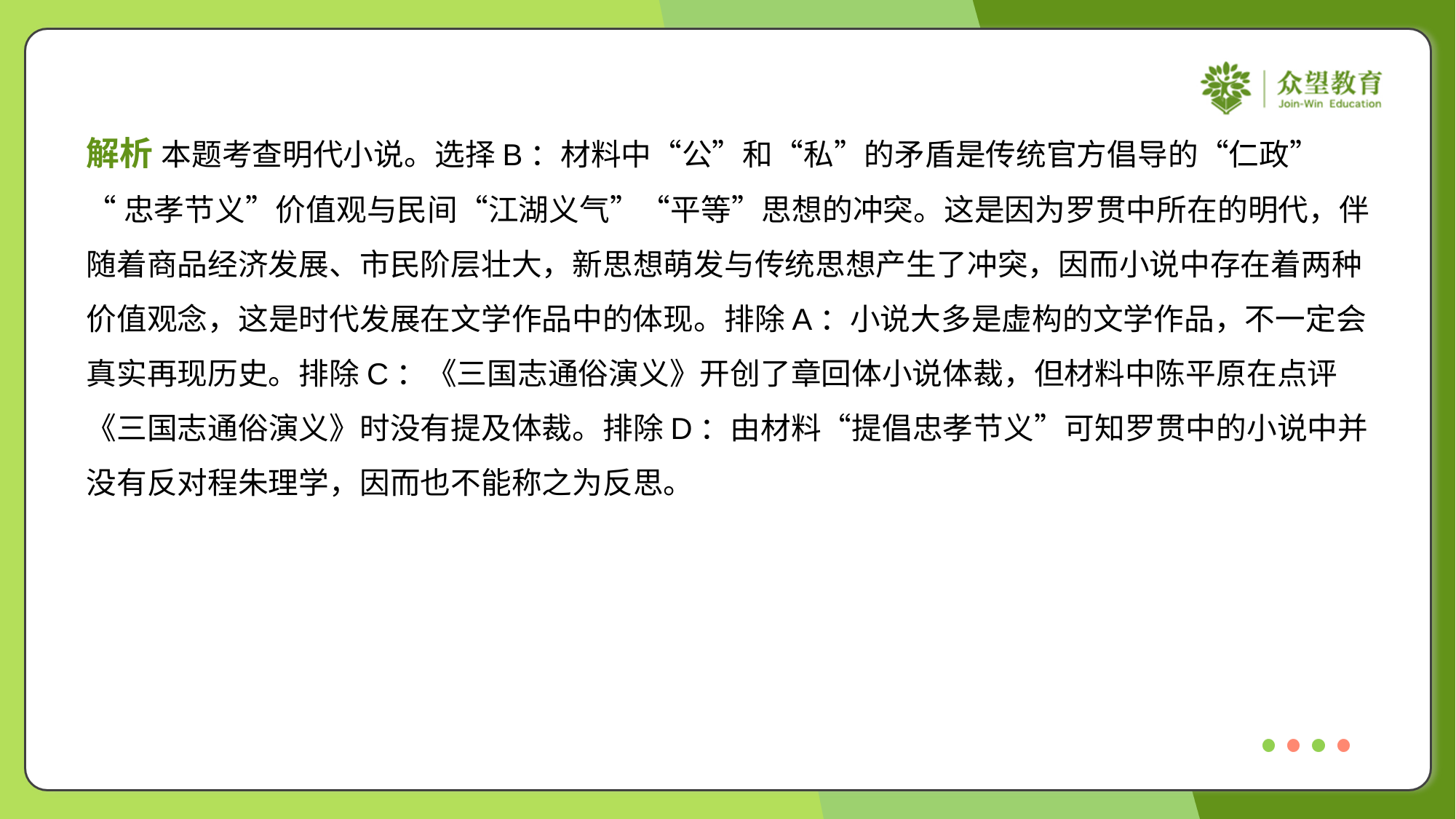

解析 本题考查明代小说。选择B：材料中“公”和“私”的矛盾是传统官方倡导的“仁政”
“忠孝节义”价值观与民间“江湖义气”“平等”思想的冲突。这是因为罗贯中所在的明代，伴
随着商品经济发展、市民阶层壮大，新思想萌发与传统思想产生了冲突，因而小说中存在着两种
价值观念，这是时代发展在文学作品中的体现。排除A：小说大多是虚构的文学作品，不一定会
真实再现历史。排除C：《三国志通俗演义》开创了章回体小说体裁，但材料中陈平原在点评
《三国志通俗演义》时没有提及体裁。排除D：由材料“提倡忠孝节义”可知罗贯中的小说中并
没有反对程朱理学，因而也不能称之为反思。